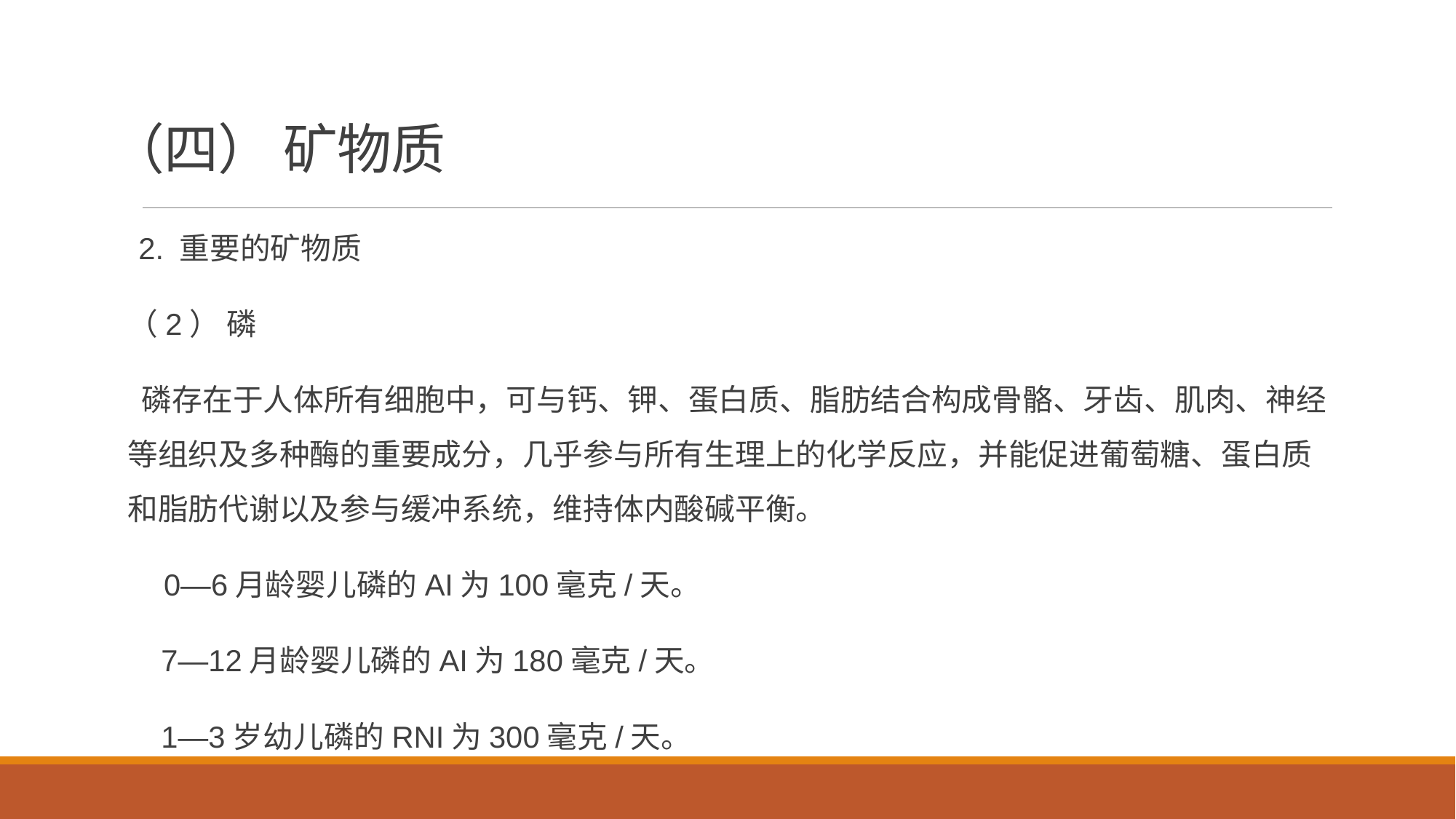

# （四） 矿物质

2. 重要的矿物质
（2） 磷
 磷存在于人体所有细胞中，可与钙、钾、蛋白质、脂肪结合构成骨骼、牙齿、肌肉、神经等组织及多种酶的重要成分，几乎参与所有生理上的化学反应，并能促进葡萄糖、蛋白质和脂肪代谢以及参与缓冲系统，维持体内酸碱平衡。
   0—6月龄婴儿磷的AI为100毫克/天。
    7—12月龄婴儿磷的AI为180毫克/天。
    1—3岁幼儿磷的RNI为300毫克/天。